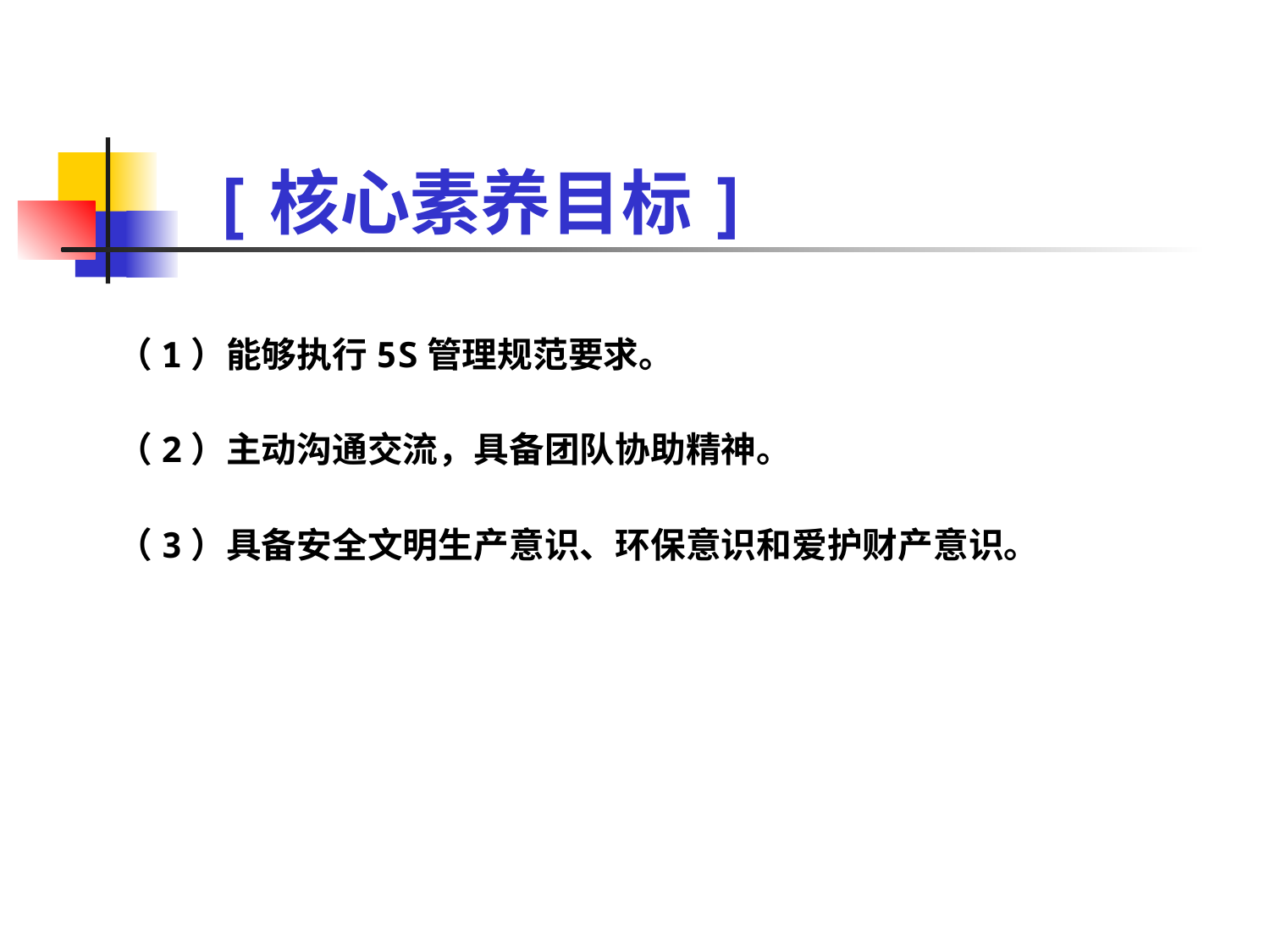

# [核心素养目标]
（1）能够执行5S管理规范要求。
（2）主动沟通交流，具备团队协助精神。
（3）具备安全文明生产意识、环保意识和爱护财产意识。